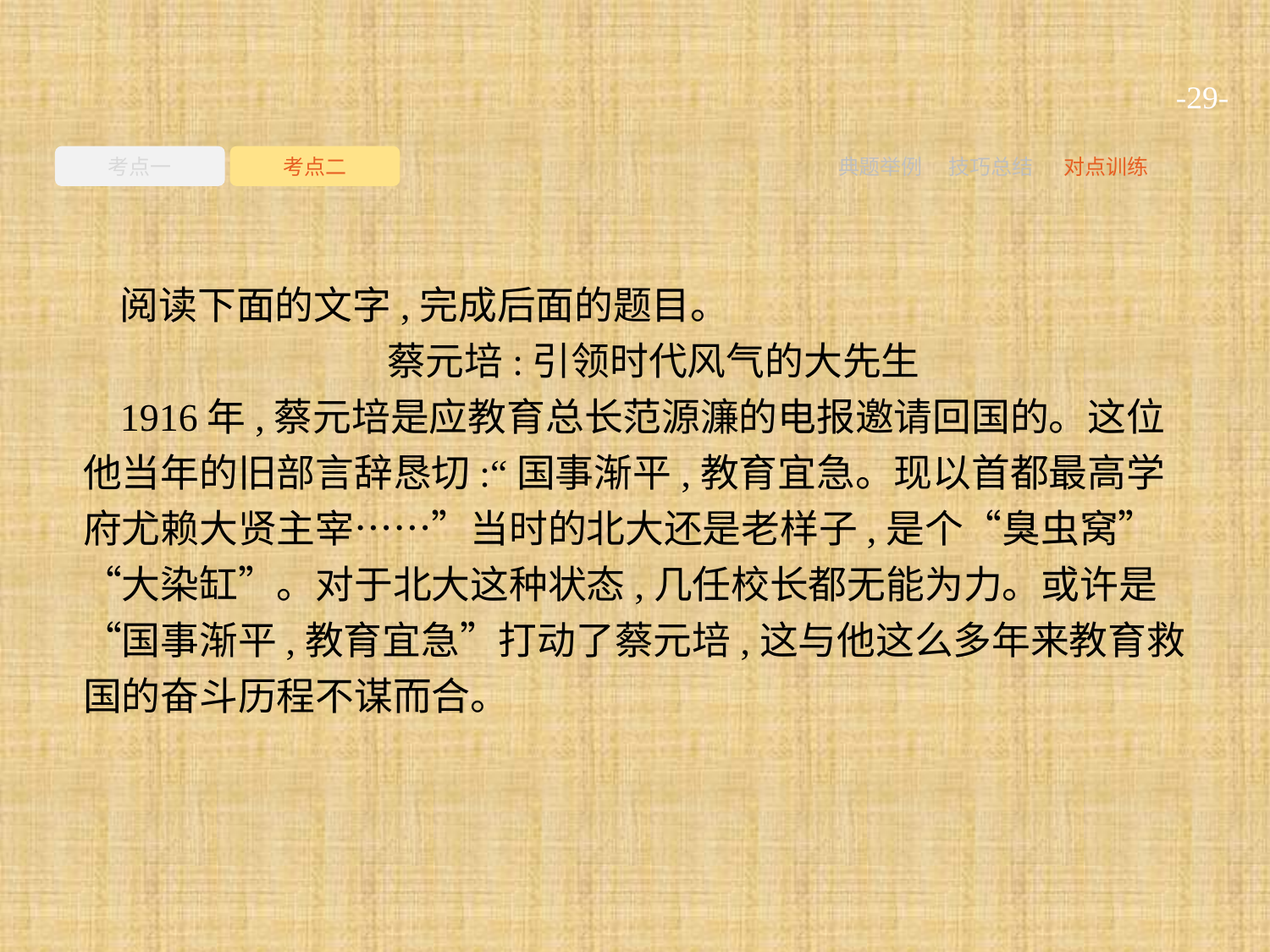

-29-
考点一
考点二
典题举例
技巧总结
对点训练
阅读下面的文字,完成后面的题目。
蔡元培:引领时代风气的大先生
1916年,蔡元培是应教育总长范源濂的电报邀请回国的。这位他当年的旧部言辞恳切:“国事渐平,教育宜急。现以首都最高学府尤赖大贤主宰……”当时的北大还是老样子,是个“臭虫窝”“大染缸”。对于北大这种状态,几任校长都无能为力。或许是“国事渐平,教育宜急”打动了蔡元培,这与他这么多年来教育救国的奋斗历程不谋而合。